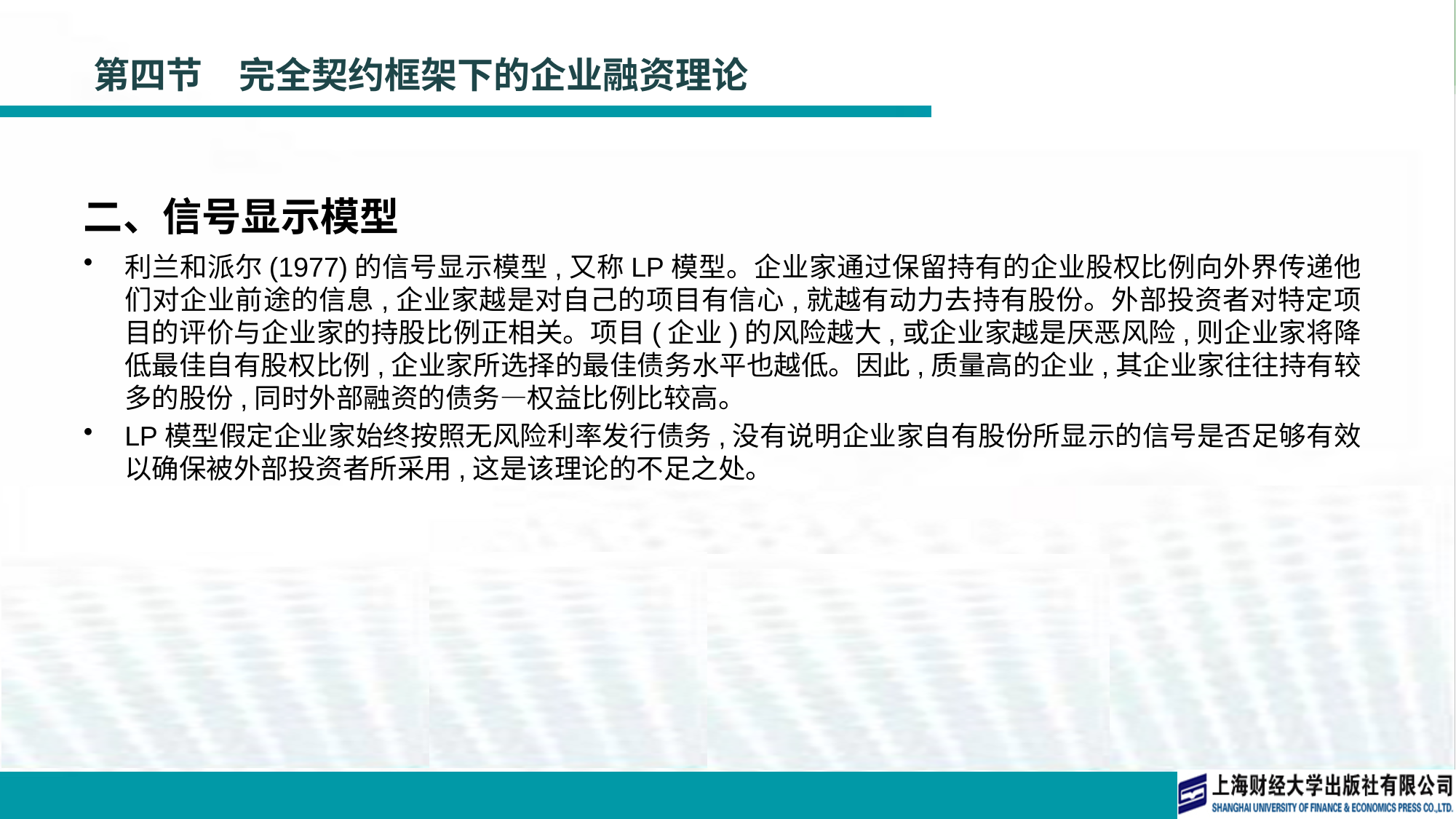

# 第四节　完全契约框架下的企业融资理论
二、信号显示模型
利兰和派尔(1977)的信号显示模型,又称LP模型。企业家通过保留持有的企业股权比例向外界传递他们对企业前途的信息,企业家越是对自己的项目有信心,就越有动力去持有股份。外部投资者对特定项目的评价与企业家的持股比例正相关。项目(企业)的风险越大,或企业家越是厌恶风险,则企业家将降低最佳自有股权比例,企业家所选择的最佳债务水平也越低。因此,质量高的企业,其企业家往往持有较多的股份,同时外部融资的债务—权益比例比较高。
LP模型假定企业家始终按照无风险利率发行债务,没有说明企业家自有股份所显示的信号是否足够有效以确保被外部投资者所采用,这是该理论的不足之处。